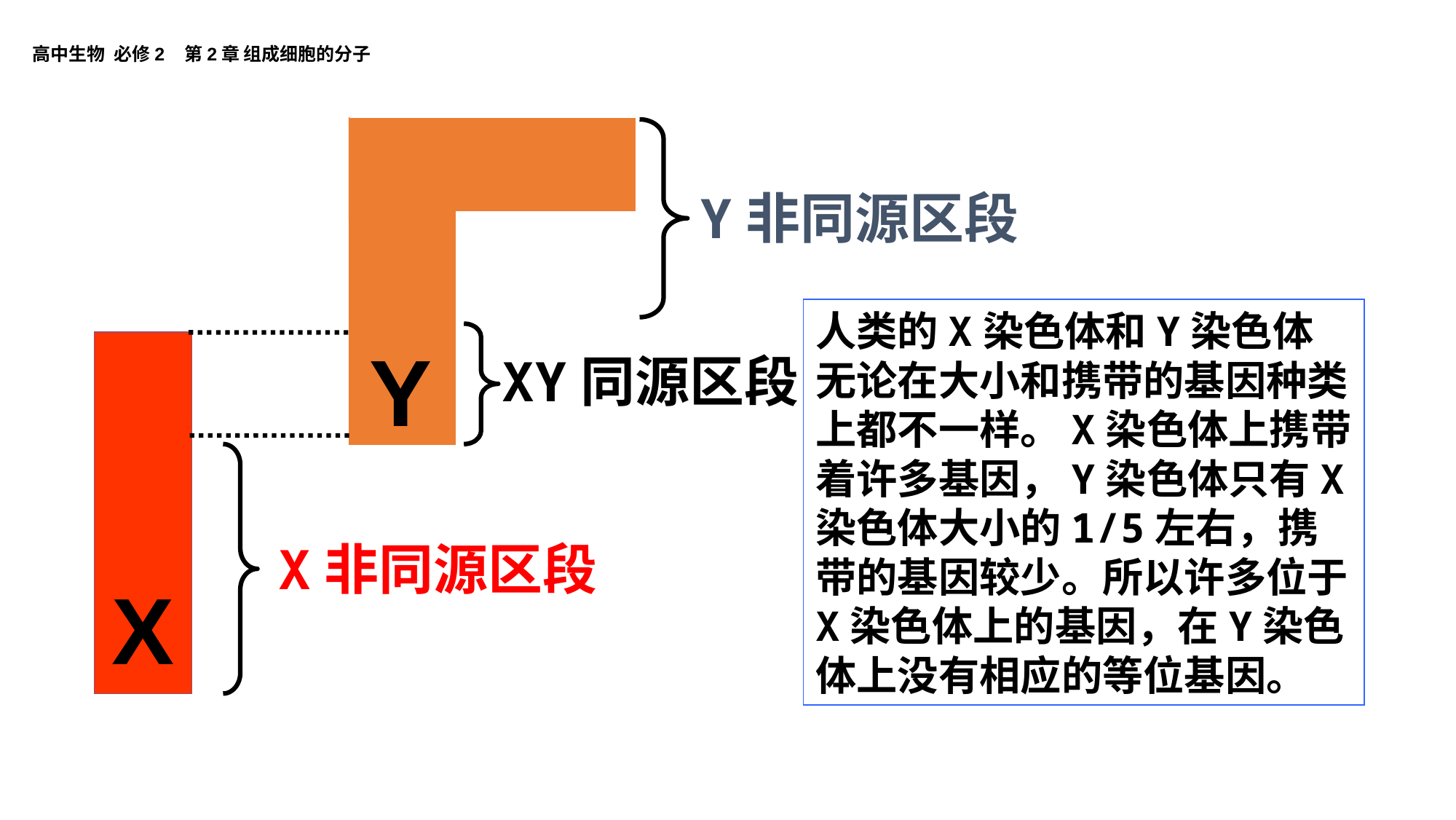

Y非同源区段

人类的X染色体和Y染色体无论在大小和携带的基因种类上都不一样。X染色体上携带着许多基因，Y染色体只有X染色体大小的1/5左右，携带的基因较少。所以许多位于X染色体上的基因，在Y染色体上没有相应的等位基因。

Y

XY同源区段

X非同源区段
X